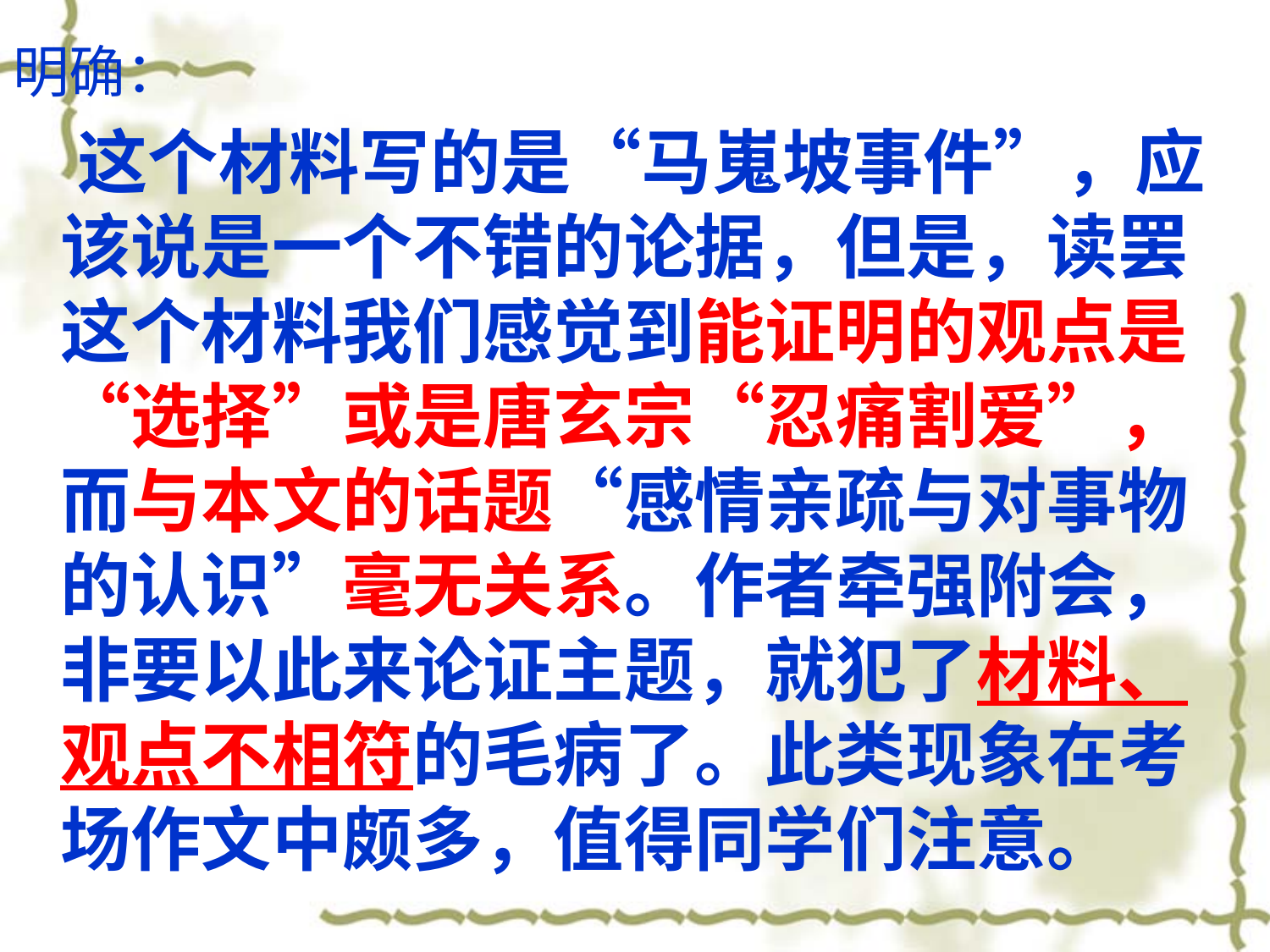

明确：
   这个材料写的是“马嵬坡事件”，应该说是一个不错的论据，但是，读罢这个材料我们感觉到能证明的观点是“选择”或是唐玄宗“忍痛割爱”，而与本文的话题“感情亲疏与对事物的认识”毫无关系。作者牵强附会，非要以此来论证主题，就犯了材料、观点不相符的毛病了。此类现象在考场作文中颇多，值得同学们注意。